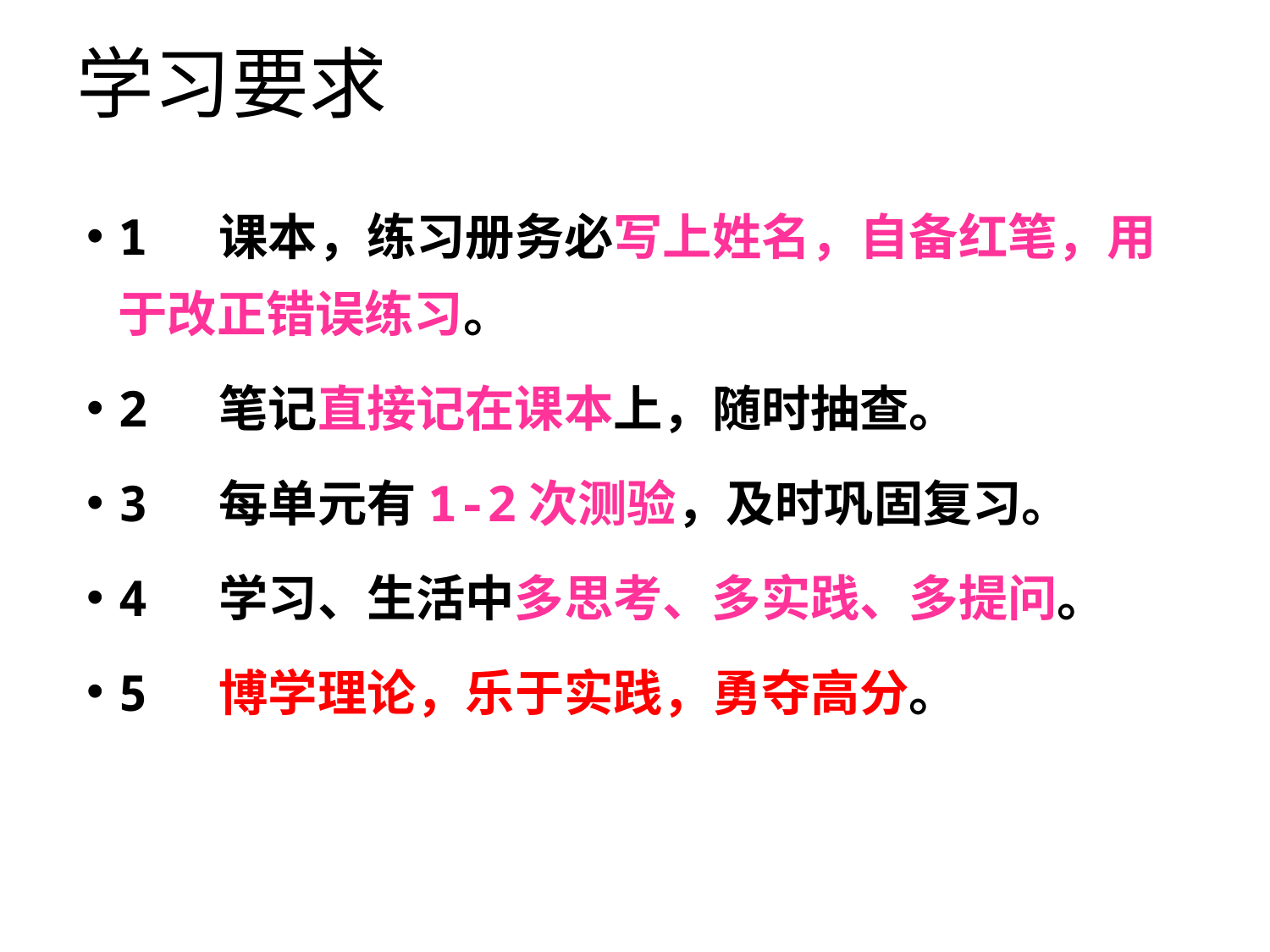

# 学习要求
1  课本，练习册务必写上姓名，自备红笔，用于改正错误练习。
2  笔记直接记在课本上，随时抽查。
3  每单元有1-2次测验，及时巩固复习。
4  学习、生活中多思考、多实践、多提问。
5  博学理论，乐于实践，勇夺高分。